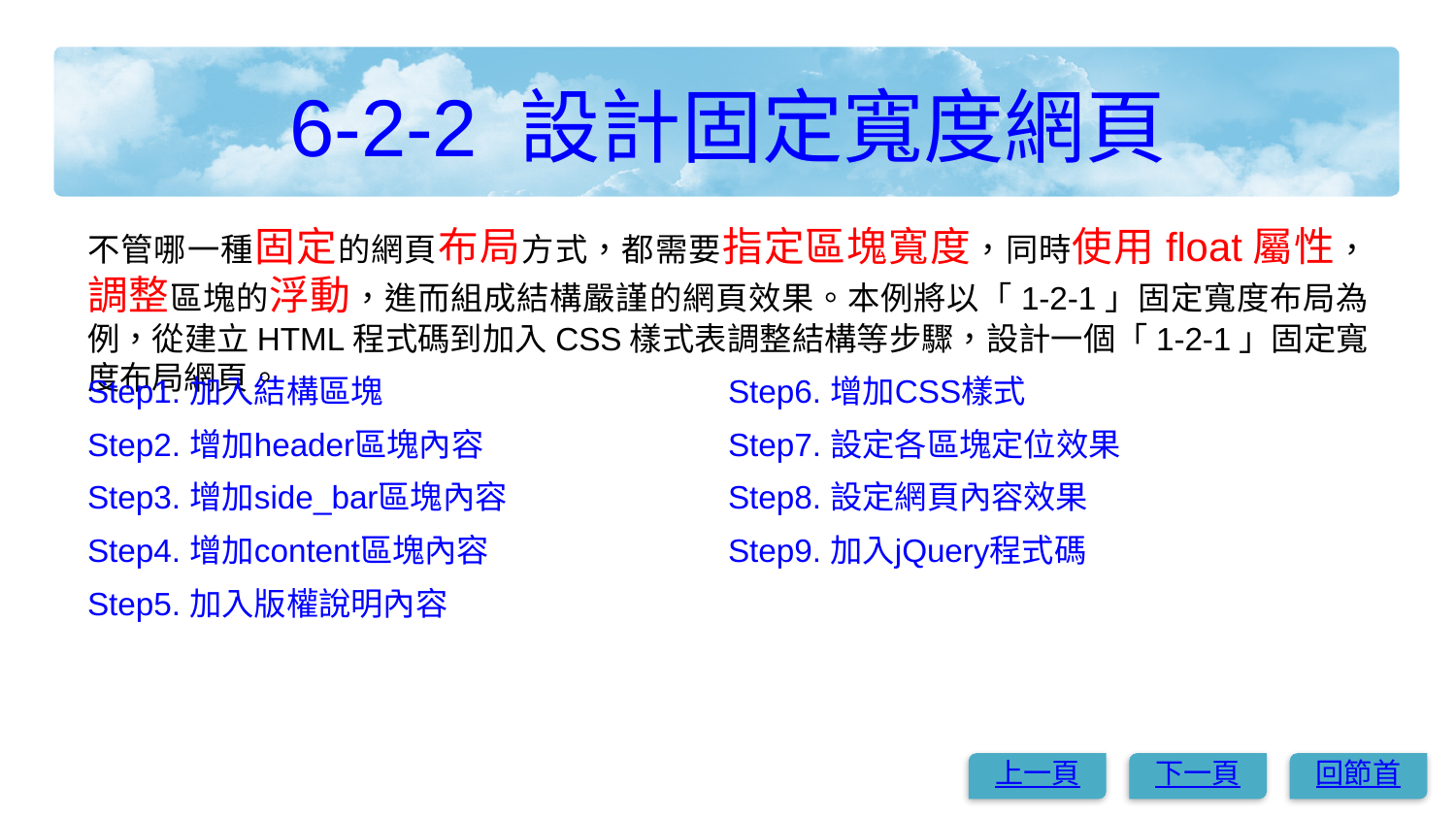

# 6-2-2 設計固定寬度網頁
不管哪一種固定的網頁布局方式，都需要指定區塊寬度，同時使用float屬性，調整區塊的浮動，進而組成結構嚴謹的網頁效果。本例將以「1-2-1」固定寬度布局為例，從建立HTML程式碼到加入CSS樣式表調整結構等步驟，設計一個「1-2-1」固定寬度布局網頁。
Step1. 加入結構區塊
Step2. 增加header區塊內容
Step3. 增加side_bar區塊內容
Step4. 增加content區塊內容
Step5. 加入版權說明內容
Step6. 增加CSS樣式
Step7. 設定各區塊定位效果
Step8. 設定網頁內容效果
Step9. 加入jQuery程式碼
上一頁
下一頁
回節首